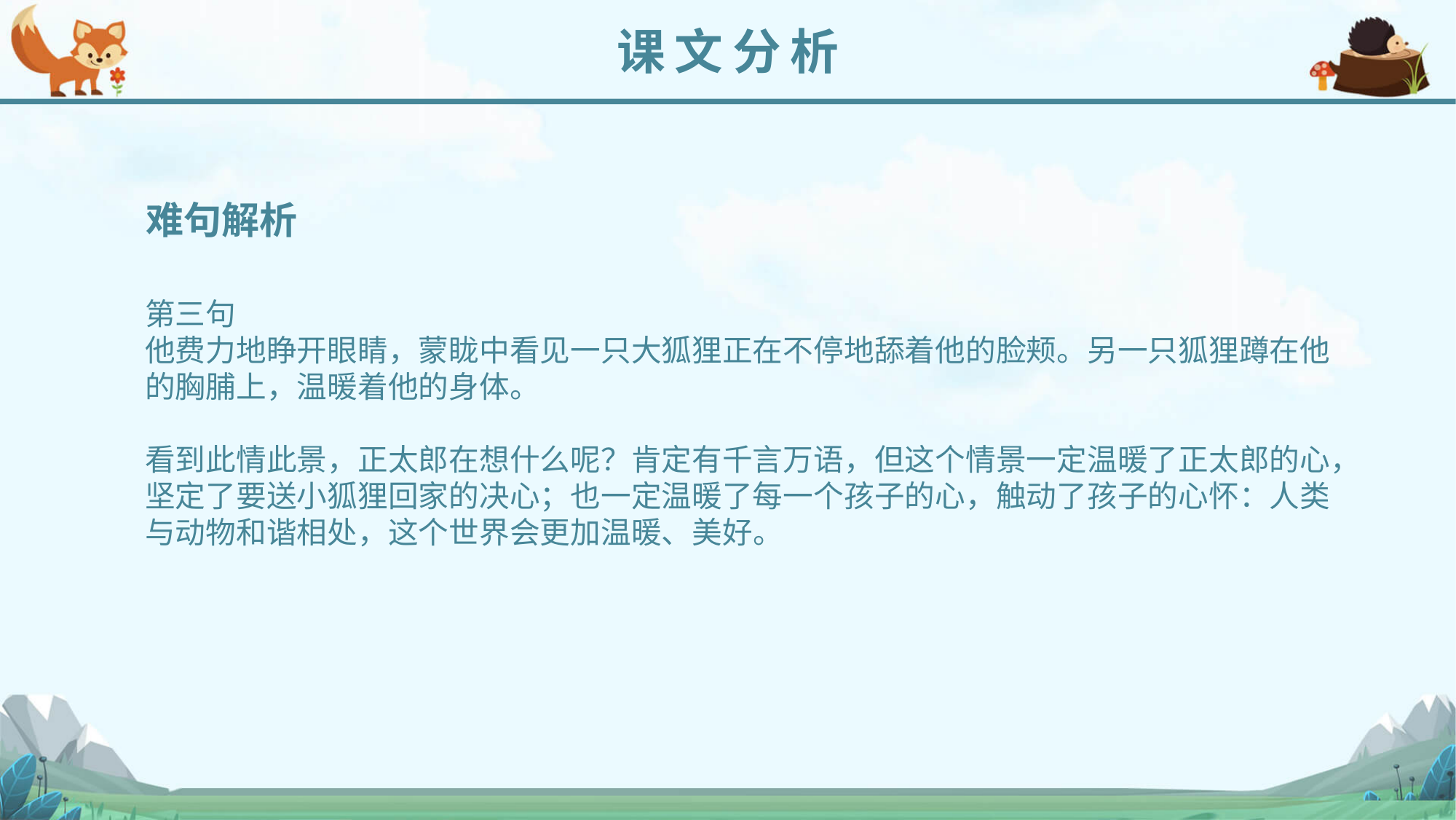

课文分析

难句解析

第三句
他费力地睁开眼睛，蒙眬中看见一只大狐狸正在不停地舔着他的脸颊。另一只狐狸蹲在他的胸脯上，温暖着他的身体。

看到此情此景，正太郎在想什么呢？肯定有千言万语，但这个情景一定温暖了正太郎的心，坚定了要送小狐狸回家的决心；也一定温暖了每一个孩子的心，触动了孩子的心怀：人类与动物和谐相处，这个世界会更加温暖、美好。